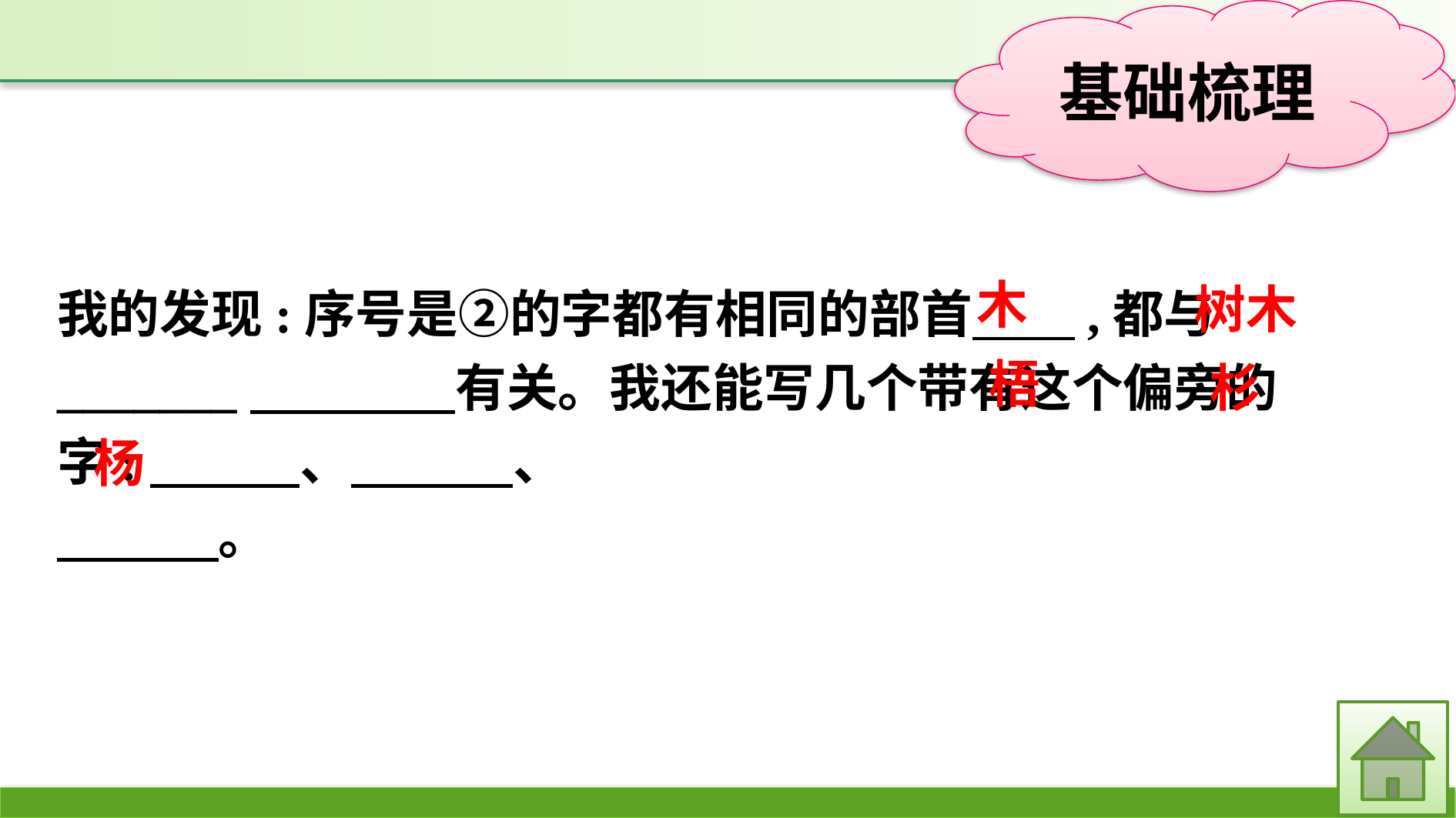

木
树木
我的发现:序号是②的字都有相同的部首　　,都与_______　　　　有关。我还能写几个带有这个偏旁的字:　　    、　     　、
　     　。
梧
杉
杨